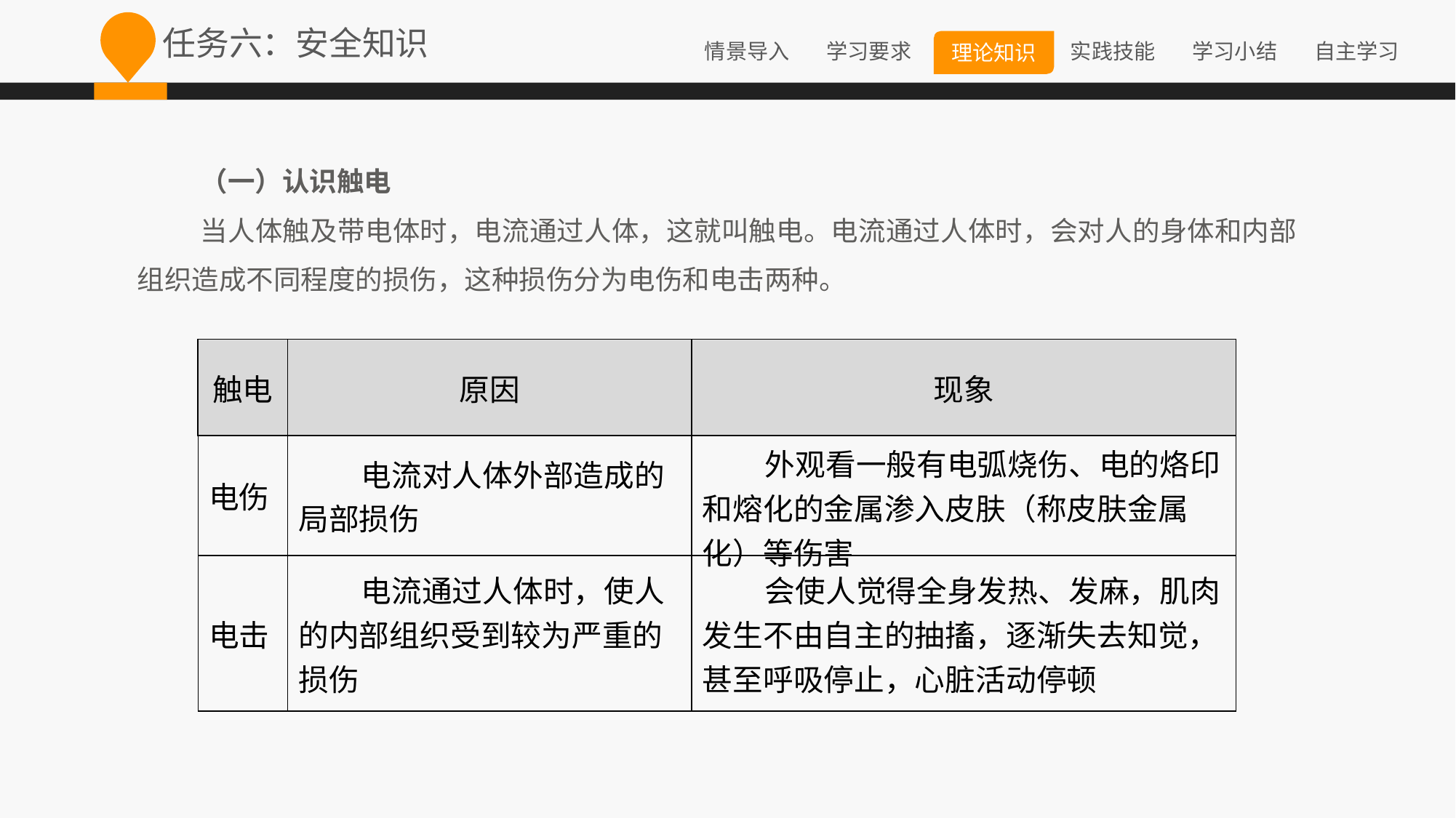

任务六：安全知识
（一）认识触电
当人体触及带电体时，电流通过人体，这就叫触电。电流通过人体时，会对人的身体和内部组织造成不同程度的损伤，这种损伤分为电伤和电击两种。
| 触电 | 原因 | 现象 |
| --- | --- | --- |
| 电伤 | 电流对人体外部造成的局部损伤 | 外观看一般有电弧烧伤、电的烙印和熔化的金属渗入皮肤（称皮肤金属化）等伤害 |
| 电击 | 电流通过人体时，使人的内部组织受到较为严重的损伤 | 会使人觉得全身发热、发麻，肌肉发生不由自主的抽搐，逐渐失去知觉，甚至呼吸停止，心脏活动停顿 |